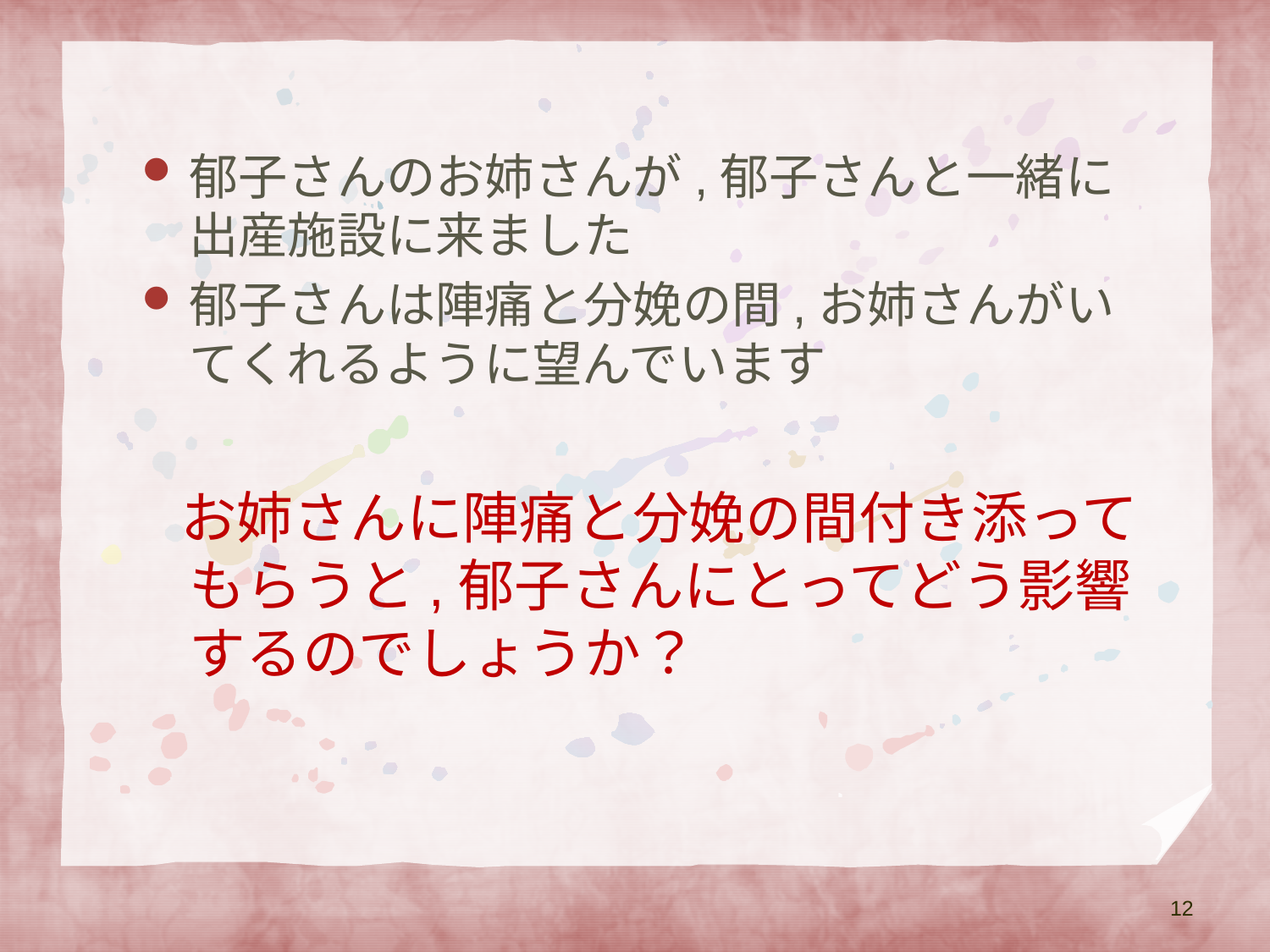

郁子さんのお姉さんが,郁子さんと一緒に出産施設に来ました
郁子さんは陣痛と分娩の間,お姉さんがいてくれるように望んでいます

  お姉さんに陣痛と分娩の間付き添ってもらうと,郁子さんにとってどう影響するのでしょうか？
12